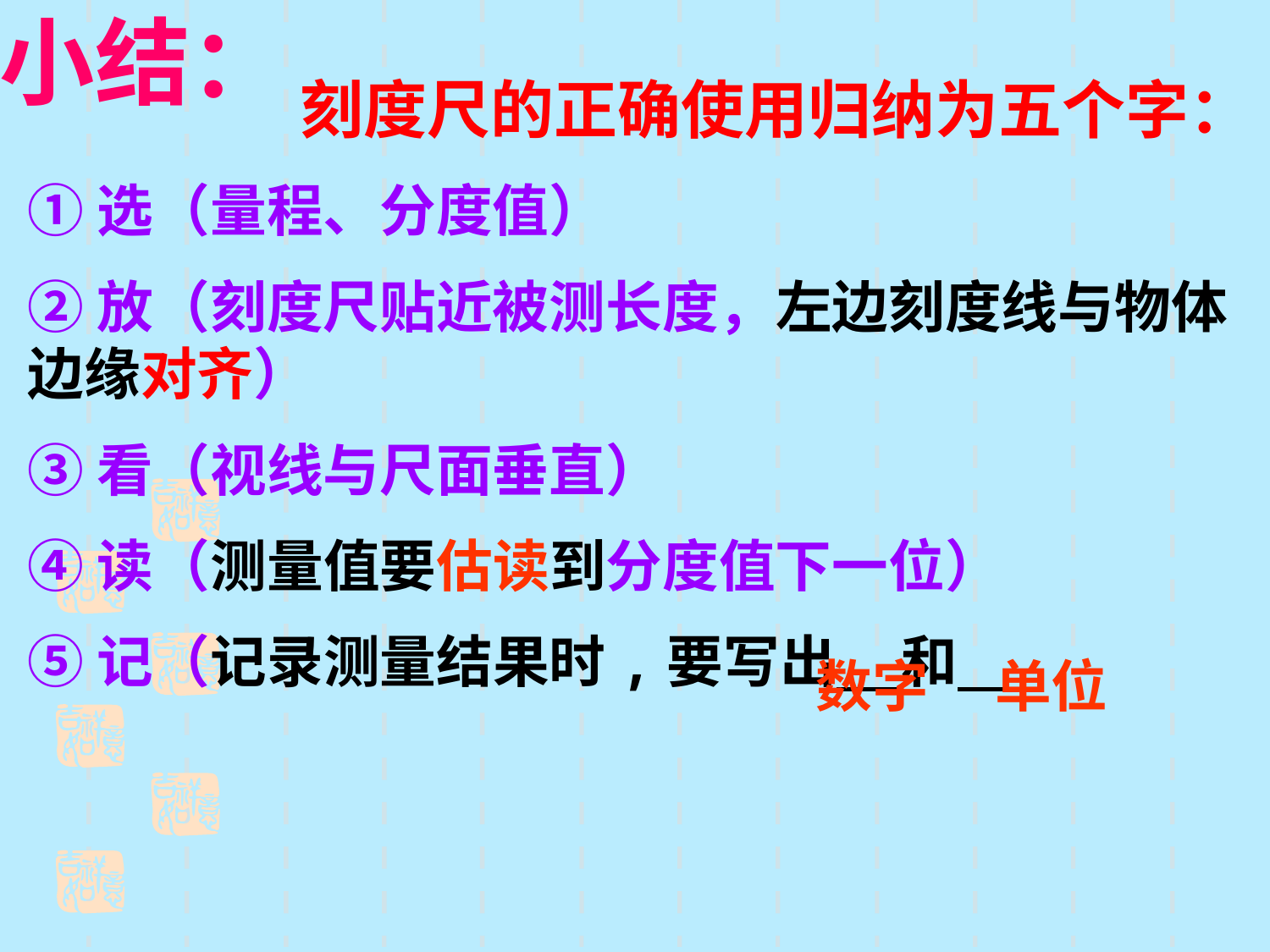

小结：
	        刻度尺的正确使用归纳为五个字：
①选（量程、分度值）
②放（刻度尺贴近被测长度，左边刻度线与物体 边缘对齐）
③看（视线与尺面垂直）
④读（测量值要估读到分度值下一位）
⑤记（记录测量结果时,要写出     和

数字
单位